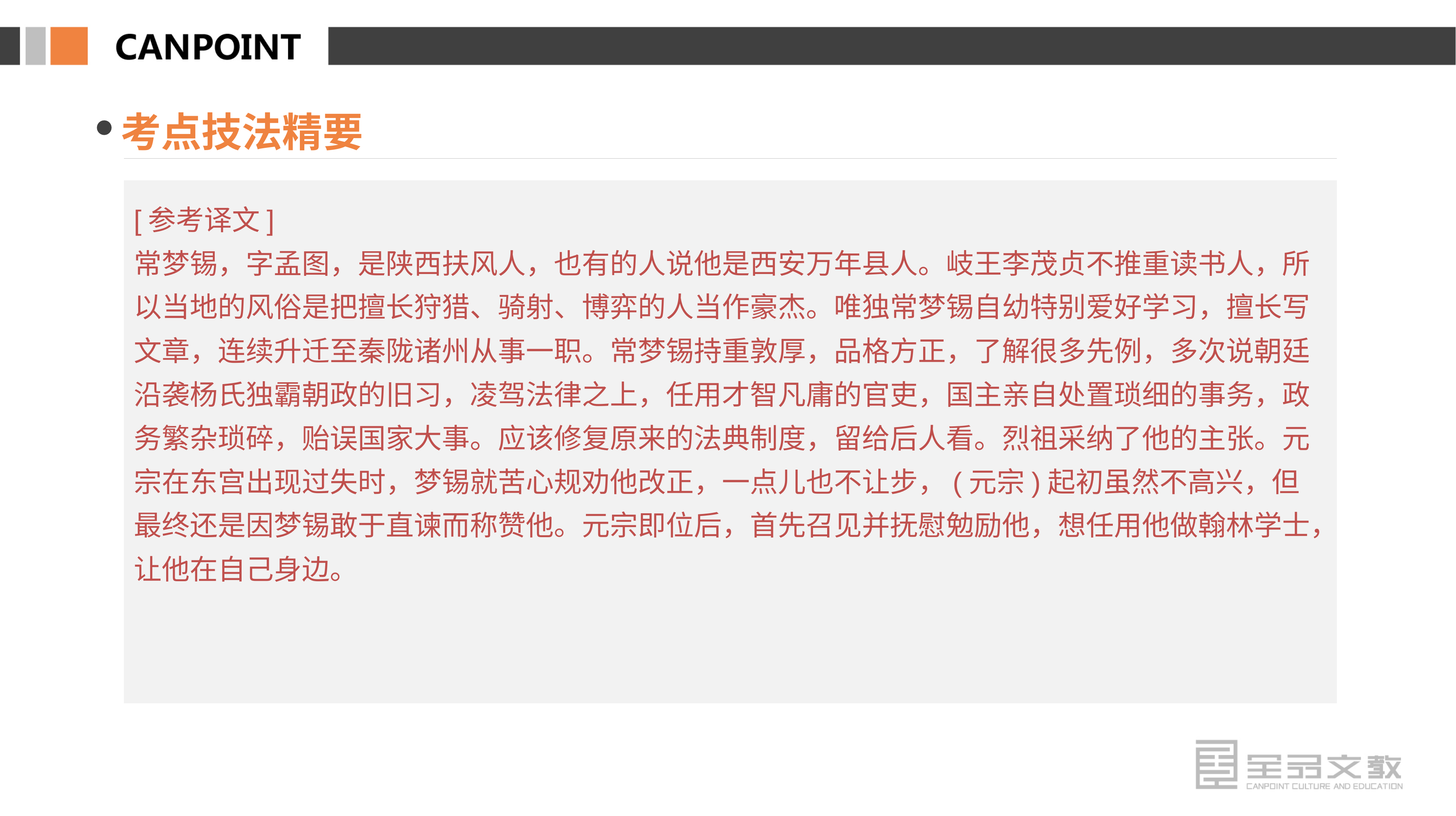

考点技法精要

[参考译文]
常梦锡，字孟图，是陕西扶风人，也有的人说他是西安万年县人。岐王李茂贞不推重读书人，所以当地的风俗是把擅长狩猎、骑射、博弈的人当作豪杰。唯独常梦锡自幼特别爱好学习，擅长写文章，连续升迁至秦陇诸州从事一职。常梦锡持重敦厚，品格方正，了解很多先例，多次说朝廷沿袭杨氏独霸朝政的旧习，凌驾法律之上，任用才智凡庸的官吏，国主亲自处置琐细的事务，政务繁杂琐碎，贻误国家大事。应该修复原来的法典制度，留给后人看。烈祖采纳了他的主张。元宗在东宫出现过失时，梦锡就苦心规劝他改正，一点儿也不让步，(元宗)起初虽然不高兴，但最终还是因梦锡敢于直谏而称赞他。元宗即位后，首先召见并抚慰勉励他，想任用他做翰林学士，让他在自己身边。